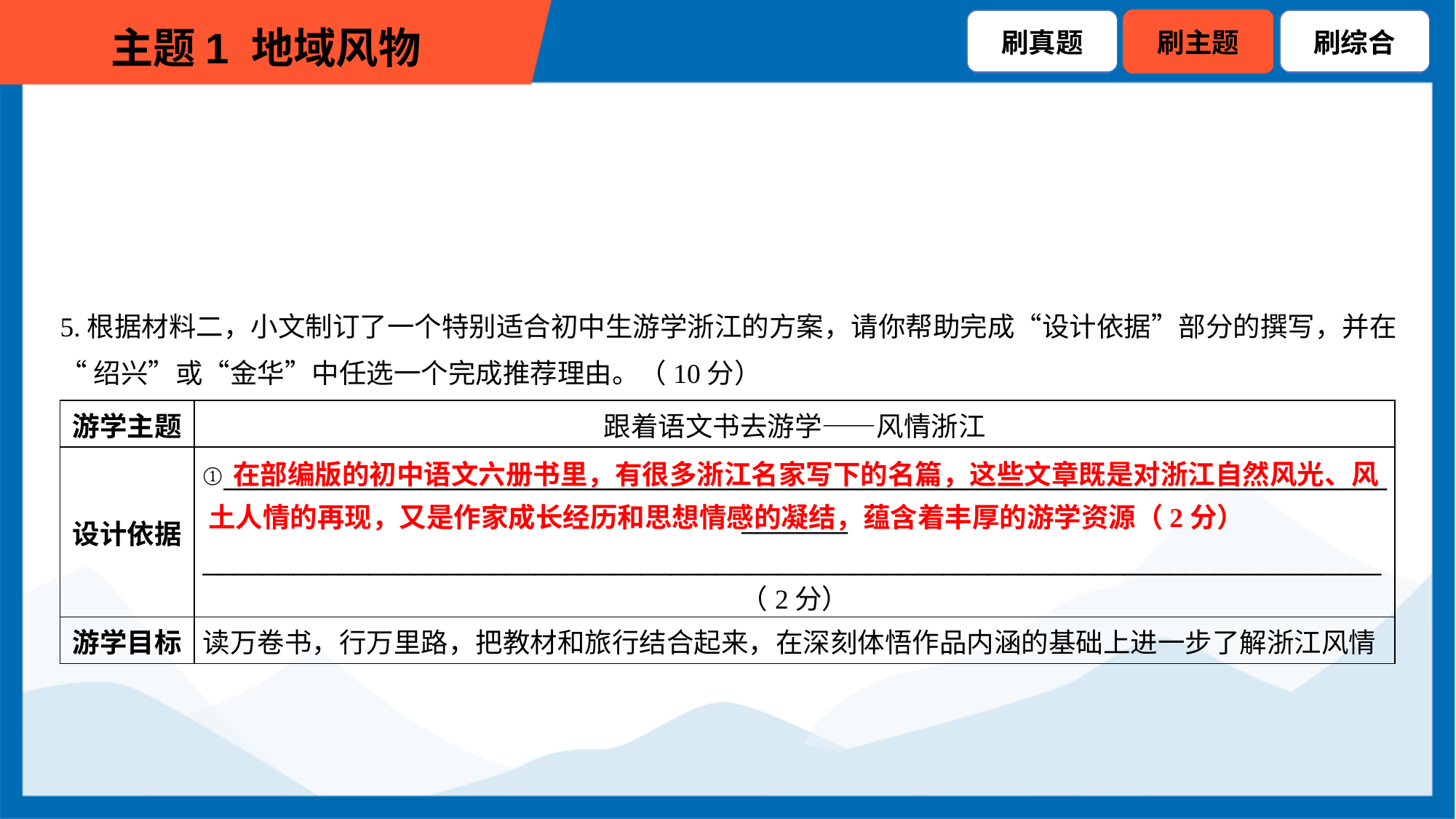

5.根据材料二，小文制订了一个特别适合初中生游学浙江的方案，请你帮助完成“设计依据”部分的撰写，并在
“绍兴”或“金华”中任选一个完成推荐理由。（10分）
| 游学主题 | 跟着语文书去游学——风情浙江 |
| --- | --- |
| 设计依据 | ①\_\_\_\_\_\_\_\_\_\_\_\_\_\_\_\_\_\_\_\_\_\_\_\_\_\_\_\_\_\_\_\_\_\_\_\_\_\_\_\_\_\_\_\_\_\_\_\_\_\_\_\_\_\_\_\_\_\_\_\_\_\_\_\_\_\_\_\_\_\_\_\_\_\_\_\_\_\_\_\_\_\_\_\_ \_\_\_\_\_\_\_\_\_\_\_\_\_\_\_\_\_\_\_\_\_\_\_\_\_\_\_\_\_\_\_\_\_\_\_\_\_\_\_\_\_\_\_\_\_\_\_\_\_\_\_\_\_\_\_\_\_\_\_\_\_\_\_\_\_\_\_\_\_\_\_\_\_\_\_\_\_\_（2分） |
| 游学目标 | 读万卷书，行万里路，把教材和旅行结合起来，在深刻体悟作品内涵的基础上进一步了解浙江风情 |
   在部编版的初中语文六册书里，有很多浙江名家写下的名篇，这些文章既是对浙江自然风光、风土人情的再现，又是作家成长经历和思想情感的凝结，蕴含着丰厚的游学资源（2分）